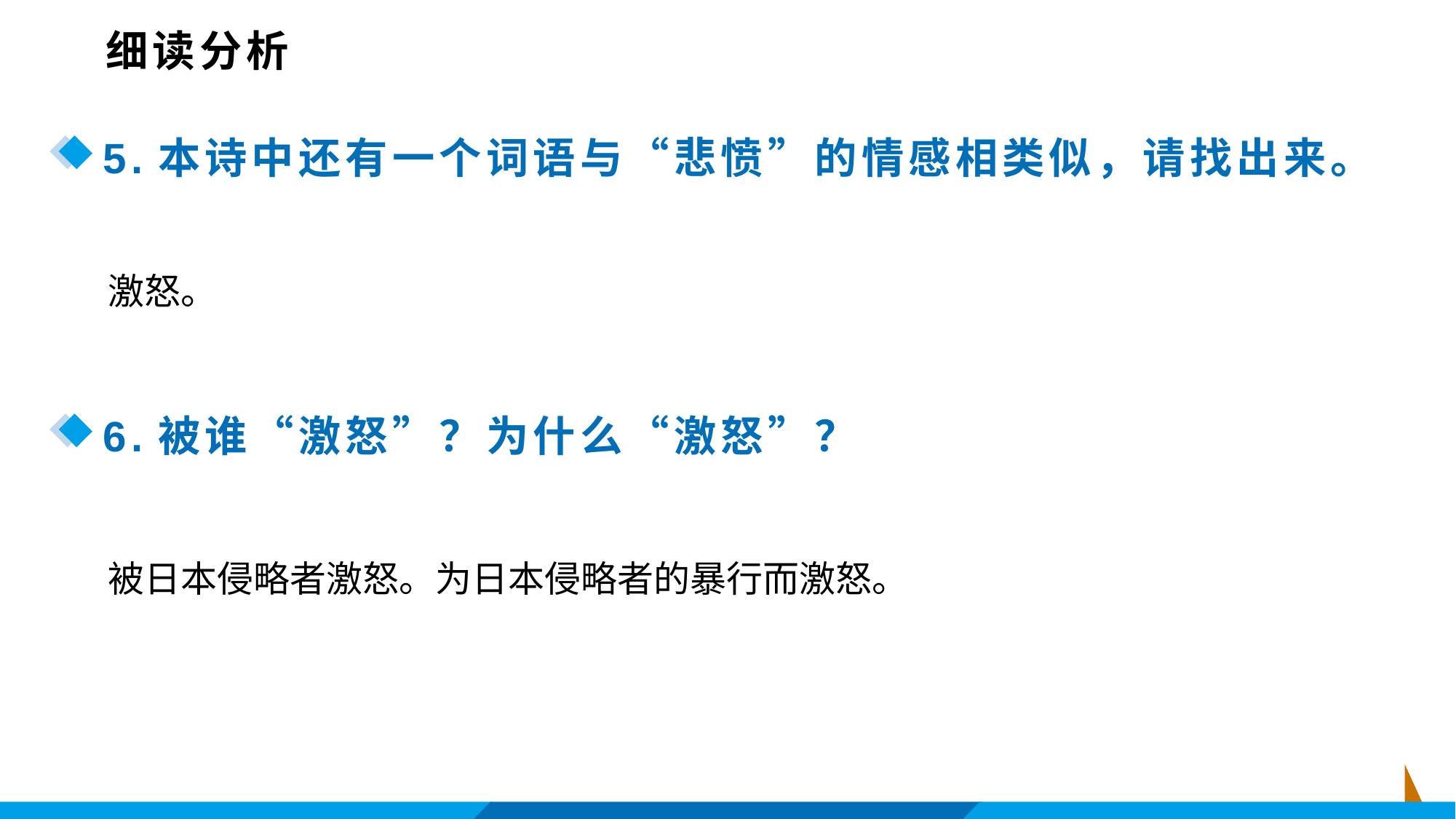

细读分析
5.本诗中还有一个词语与“悲愤”的情感相类似，请找出来。

激怒。
6.被谁“激怒”？为什么“激怒”？

被日本侵略者激怒。为日本侵略者的暴行而激怒。